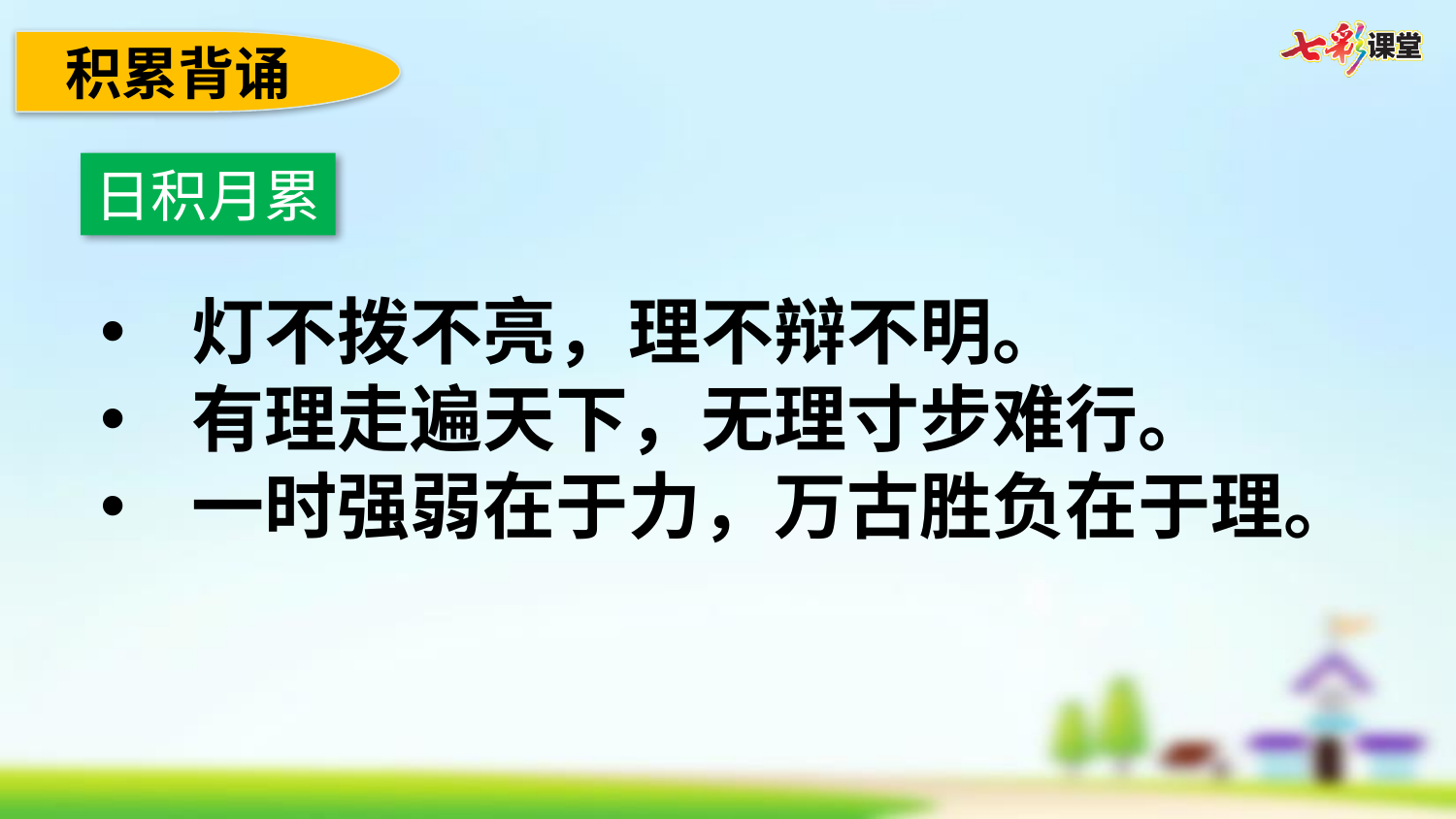

积累背诵
日积月累
灯不拨不亮，理不辩不明。
有理走遍天下，无理寸步难行。
一时强弱在于力，万古胜负在于理。